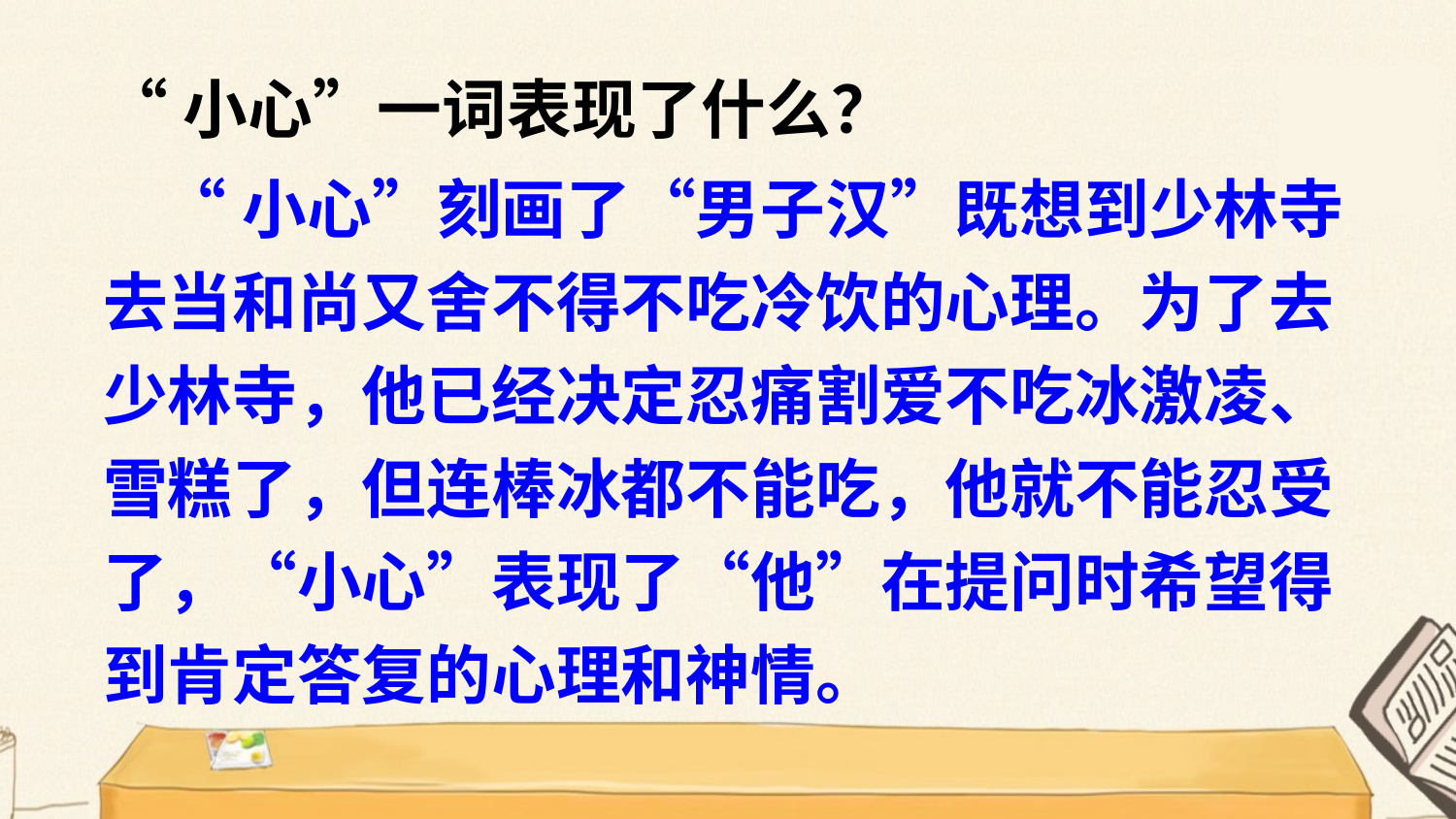

“小心”一词表现了什么？
    “小心”刻画了“男子汉”既想到少林寺去当和尚又舍不得不吃冷饮的心理。为了去少林寺，他已经决定忍痛割爱不吃冰激凌、雪糕了，但连棒冰都不能吃，他就不能忍受了，“小心”表现了“他”在提问时希望得到肯定答复的心理和神情。